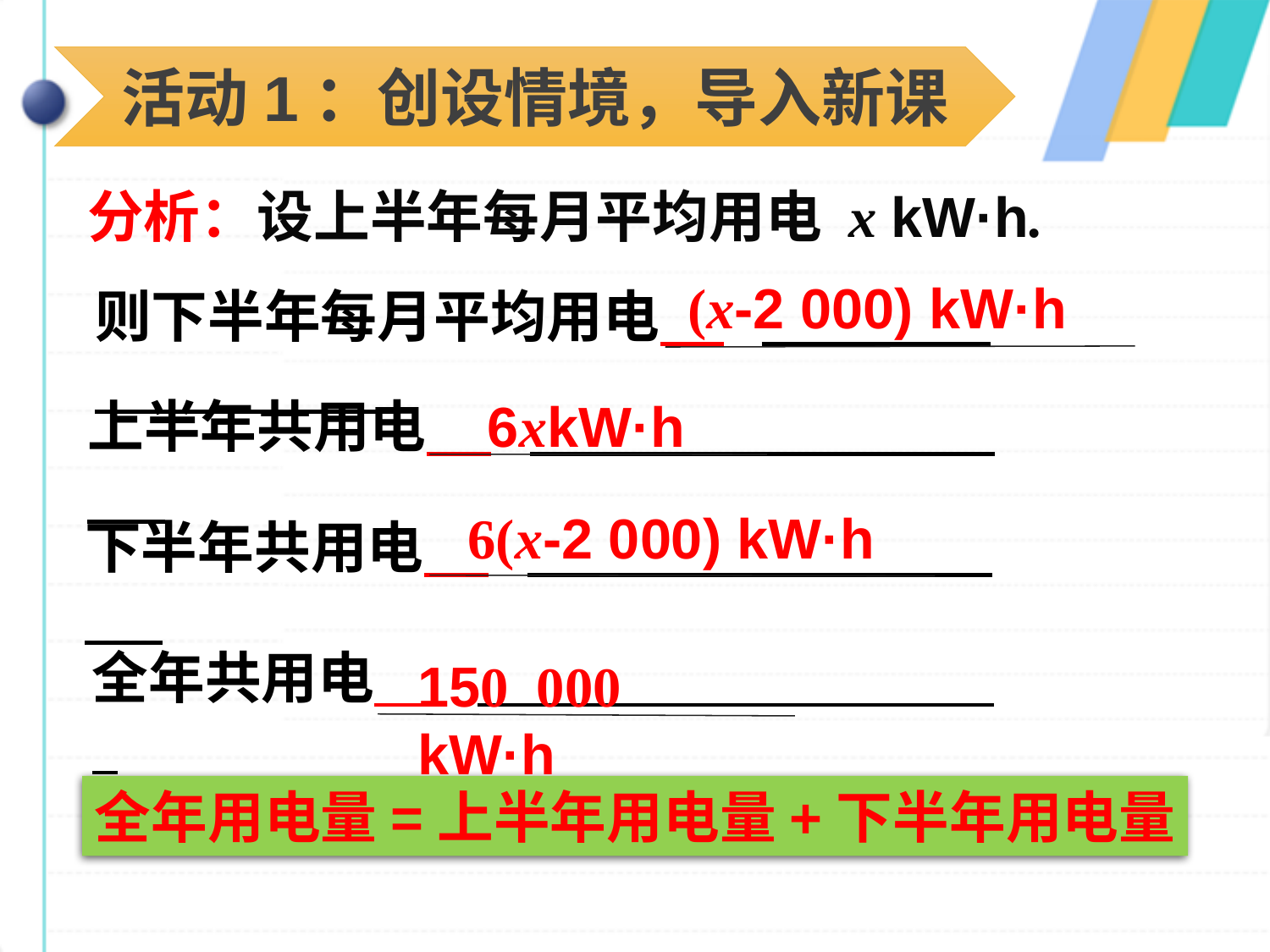

活动1：创设情境，导入新课
分析：设上半年每月平均用电 x kW·h.
(x-2 000) kW·h
则下半年每月平均用电
上半年共用电
6xkW·h
6(x-2 000) kW·h
下半年共用电
全年共用电
150  000 kW·h
全年用电量=上半年用电量+下半年用电量